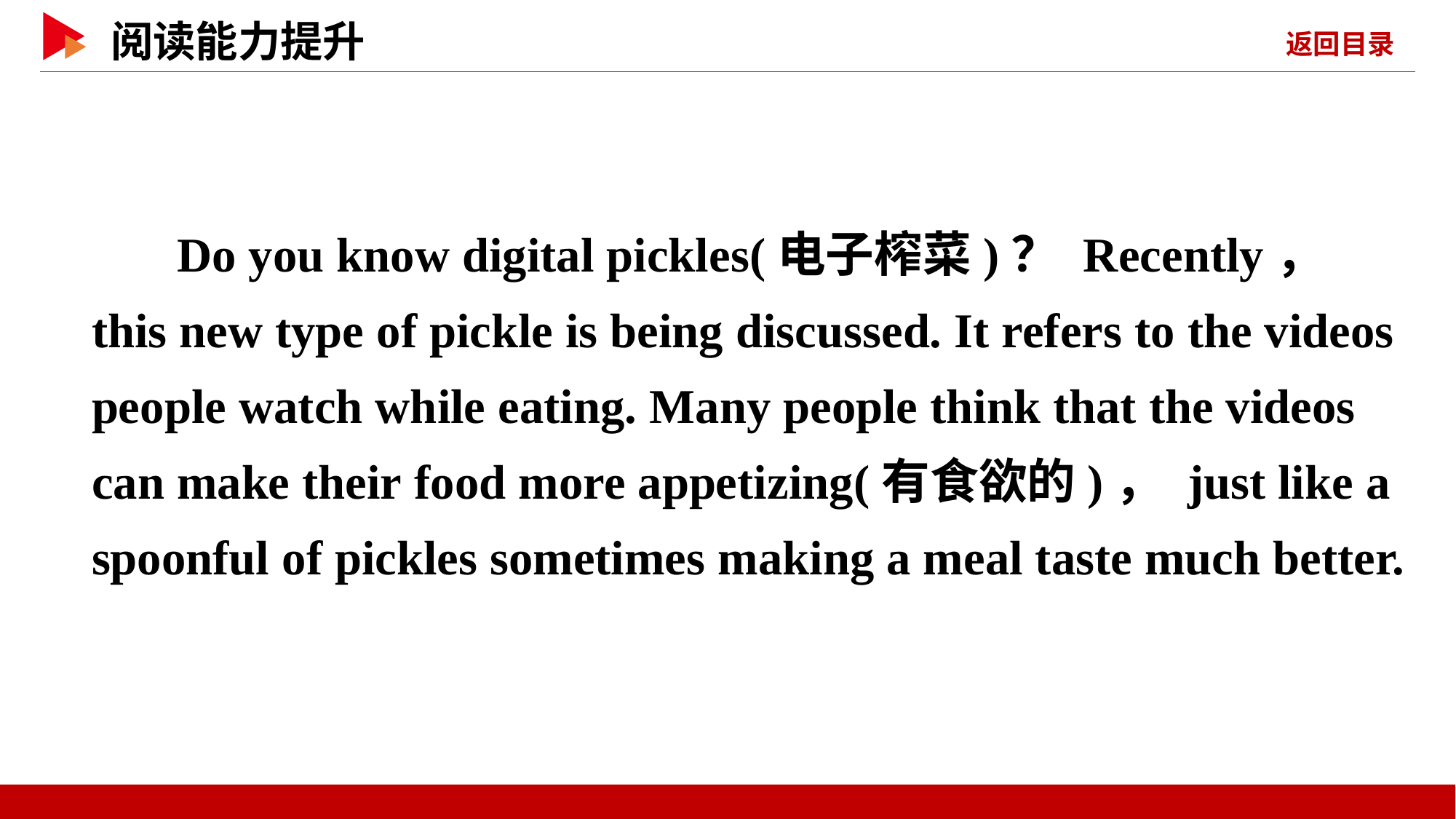

Do you know digital pickles(电子榨菜)？ Recently， this new type of pickle is being discussed. It refers to the videos people watch while eating. Many people think that the videos can make their food more appetizing(有食欲的)， just like a spoonful of pickles sometimes making a meal taste much better.